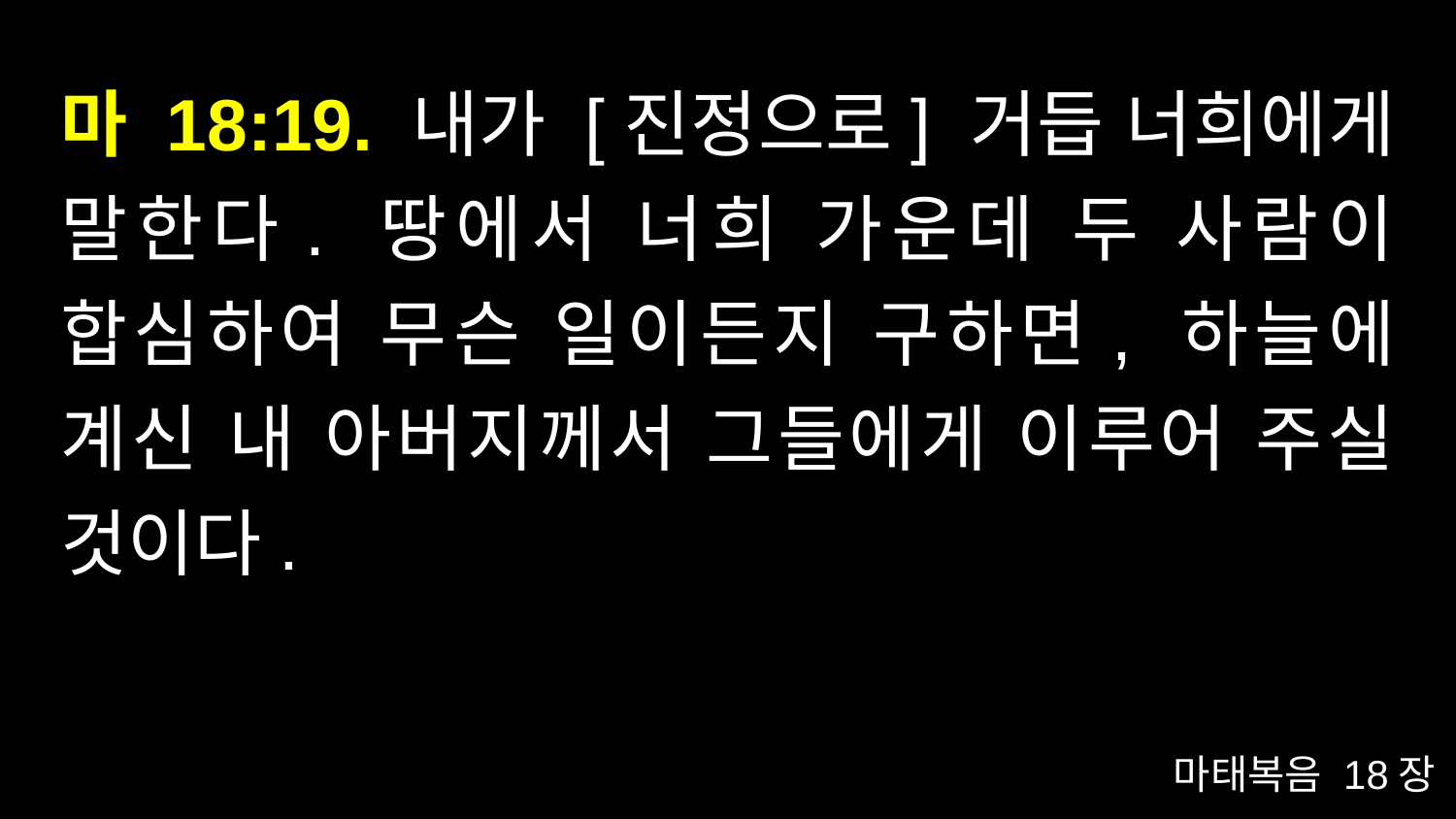

# 마 18:19. 내가 [진정으로] 거듭 너희에게 말한다. 땅에서 너희 가운데 두 사람이 합심하여 무슨 일이든지 구하면, 하늘에 계신 내 아버지께서 그들에게 이루어 주실 것이다.
마태복음 18장